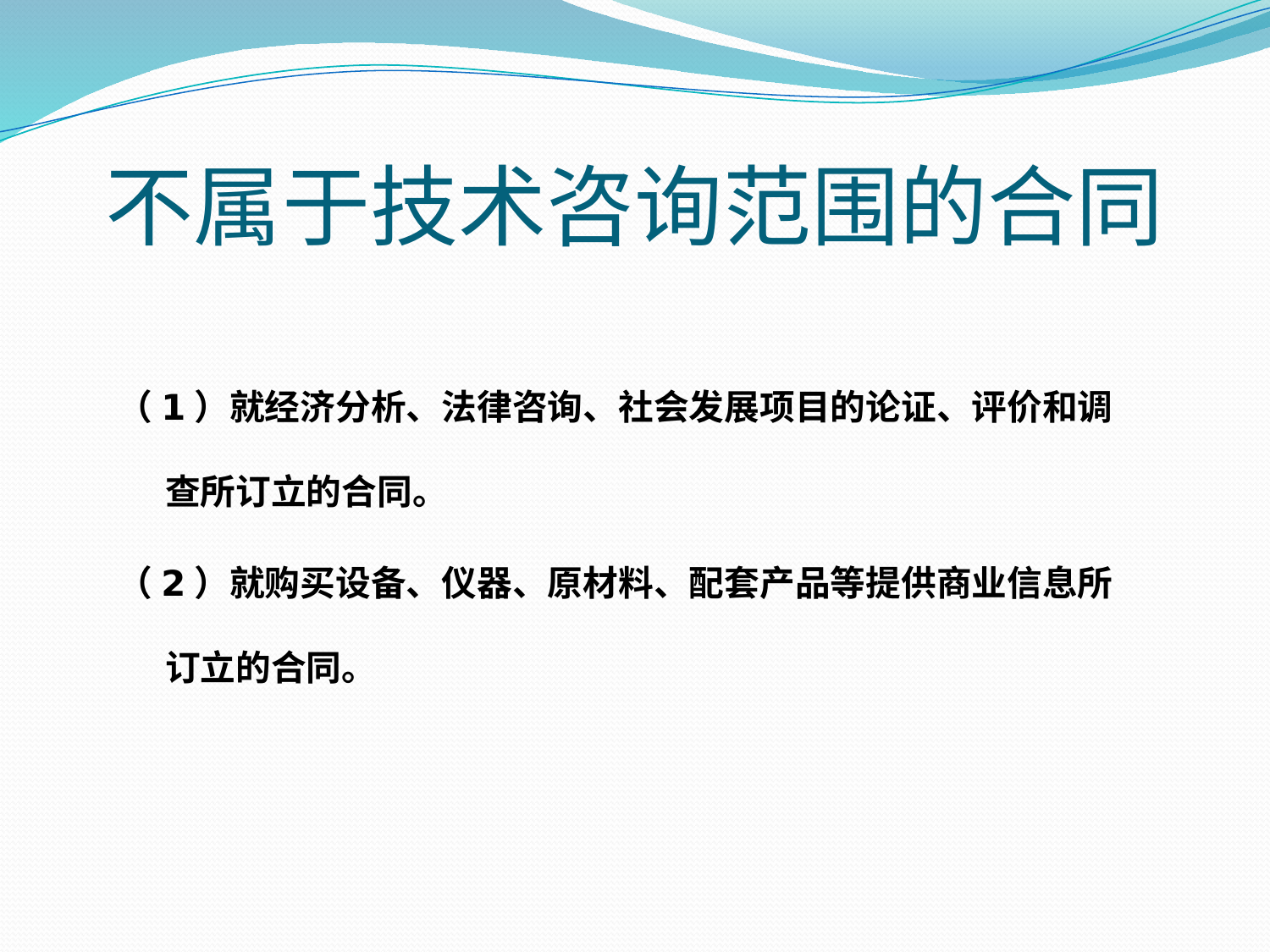

# 不属于技术咨询范围的合同
（1）就经济分析、法律咨询、社会发展项目的论证、评价和调查所订立的合同。
（2）就购买设备、仪器、原材料、配套产品等提供商业信息所订立的合同。